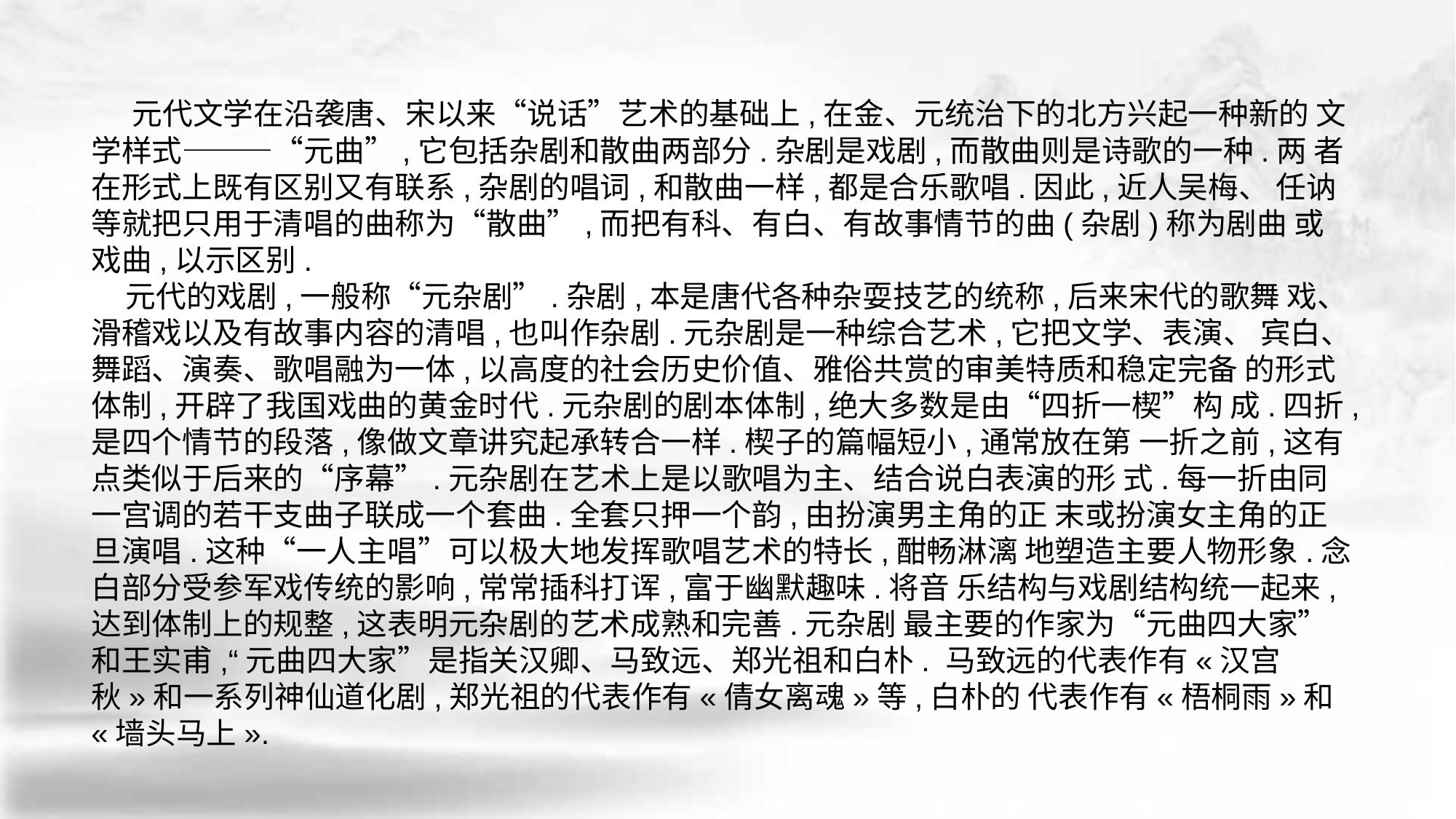

元代文学在沿袭唐、宋以来“说话”艺术的基础上,在金、元统治下的北方兴起一种新的 文学样式———“元曲”,它包括杂剧和散曲两部分.杂剧是戏剧,而散曲则是诗歌的一种.两 者在形式上既有区别又有联系,杂剧的唱词,和散曲一样,都是合乐歌唱.因此,近人吴梅、 任讷等就把只用于清唱的曲称为“散曲”,而把有科、有白、有故事情节的曲(杂剧)称为剧曲 或戏曲,以示区别.
    元代的戏剧,一般称“元杂剧”.杂剧,本是唐代各种杂耍技艺的统称,后来宋代的歌舞 戏、滑稽戏以及有故事内容的清唱,也叫作杂剧.元杂剧是一种综合艺术,它把文学、表演、 宾白、舞蹈、演奏、歌唱融为一体,以高度的社会历史价值、雅俗共赏的审美特质和稳定完备 的形式体制,开辟了我国戏曲的黄金时代.元杂剧的剧本体制,绝大多数是由“四折一楔”构 成.四折,是四个情节的段落,像做文章讲究起承转合一样.楔子的篇幅短小,通常放在第 一折之前,这有点类似于后来的“序幕”.元杂剧在艺术上是以歌唱为主、结合说白表演的形 式.每一折由同一宫调的若干支曲子联成一个套曲.全套只押一个韵,由扮演男主角的正 末或扮演女主角的正旦演唱.这种“一人主唱”可以极大地发挥歌唱艺术的特长,酣畅淋漓 地塑造主要人物形象.念白部分受参军戏传统的影响,常常插科打诨,富于幽默趣味.将音 乐结构与戏剧结构统一起来,达到体制上的规整,这表明元杂剧的艺术成熟和完善.元杂剧 最主要的作家为“元曲四大家”和王实甫,“元曲四大家”是指关汉卿、马致远、郑光祖和白朴. 马致远的代表作有«汉宫秋»和一系列神仙道化剧,郑光祖的代表作有«倩女离魂»等,白朴的 代表作有«梧桐雨»和«墙头马上».